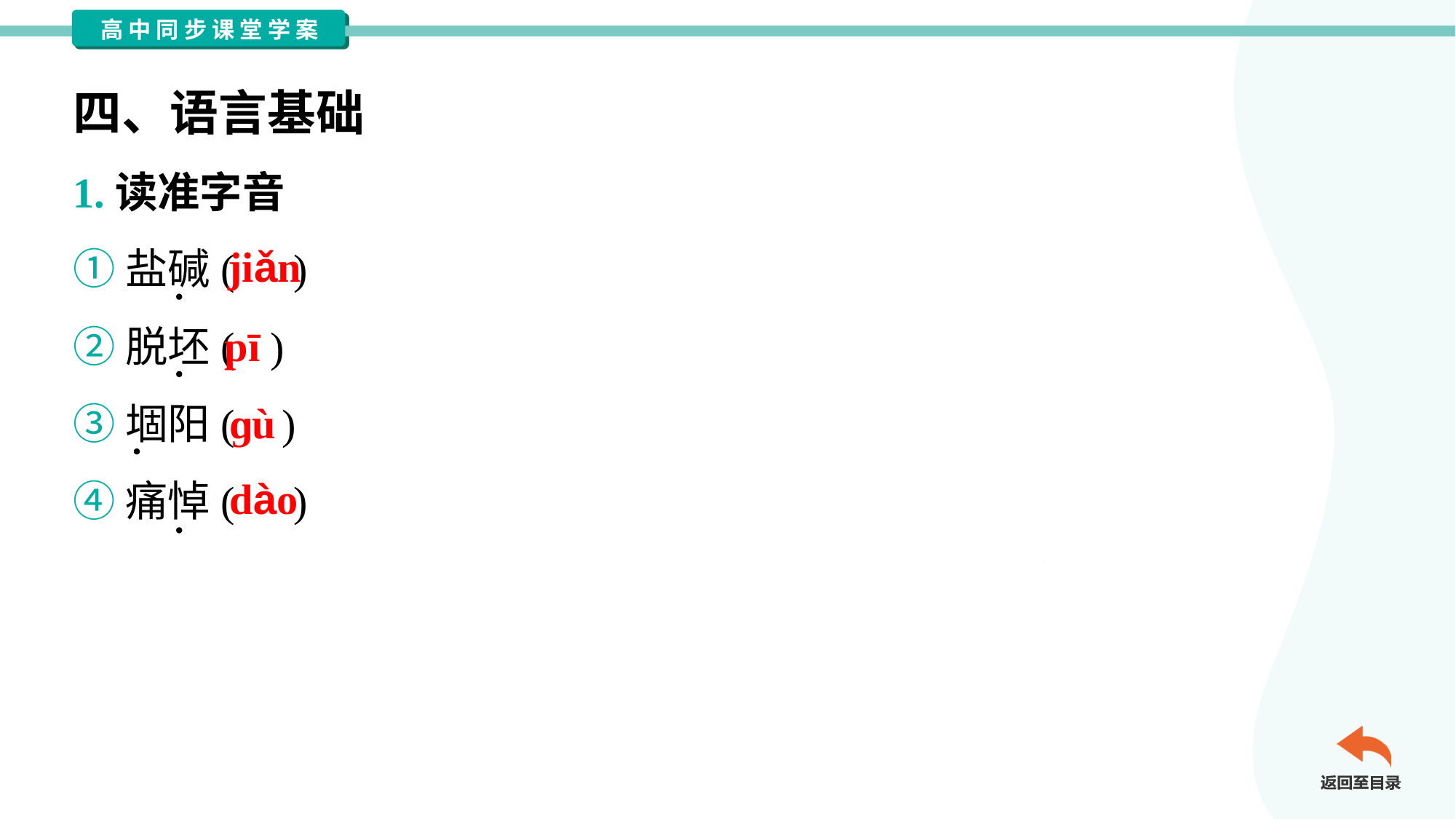

四、语言基础
1.读准字音
①盐碱(     )
②脱坯(   )
③堌阳(    )
④痛悼(     )
jiǎn
pī

ɡù

dào